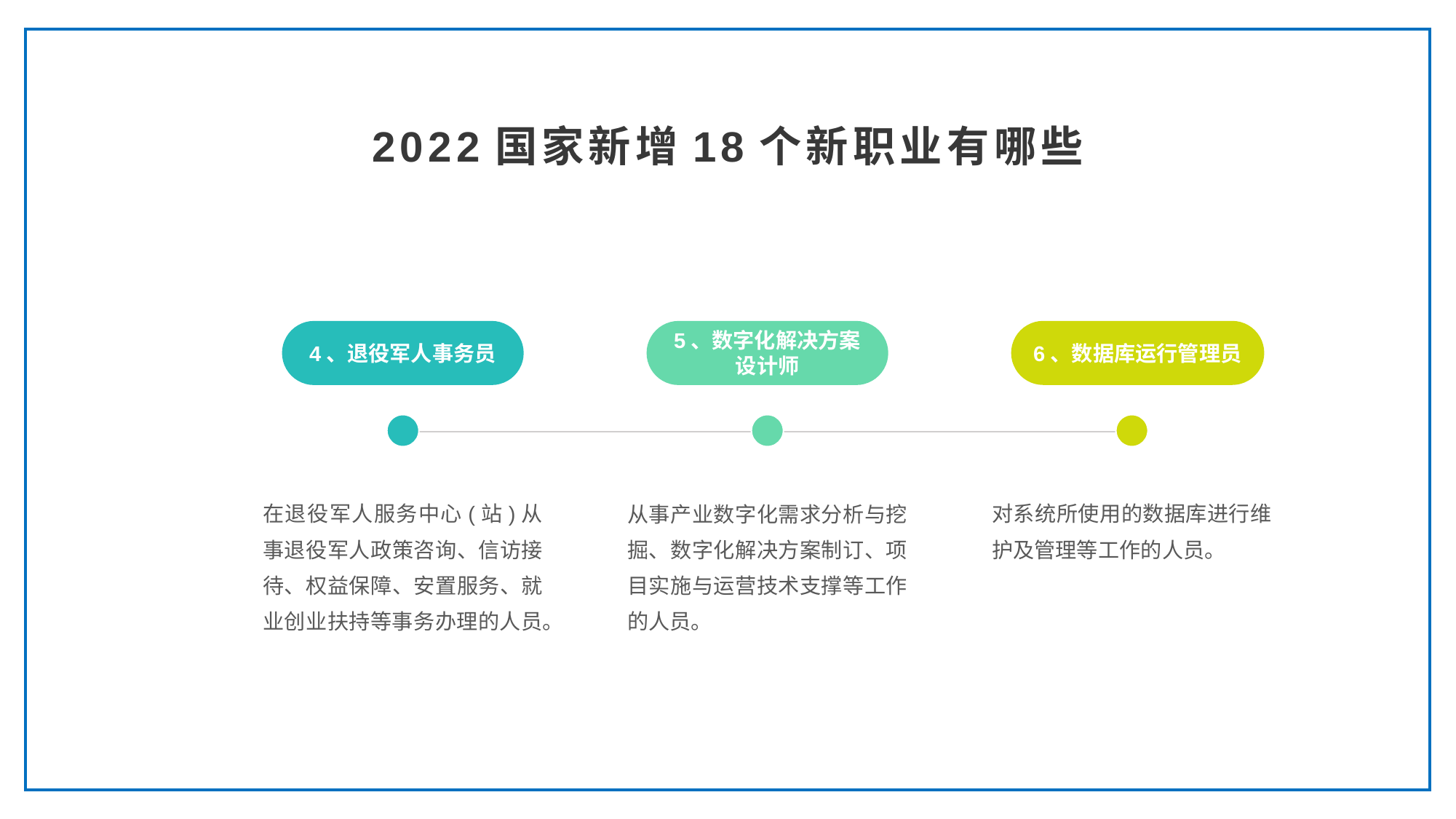

2022国家新增18个新职业有哪些
4、退役军人事务员

在退役军人服务中心(站)从事退役军人政策咨询、信访接待、权益保障、安置服务、就业创业扶持等事务办理的人员。
5、数字化解决方案设计师

从事产业数字化需求分析与挖掘、数字化解决方案制订、项目实施与运营技术支撑等工作的人员。
6、数据库运行管理员

对系统所使用的数据库进行维护及管理等工作的人员。